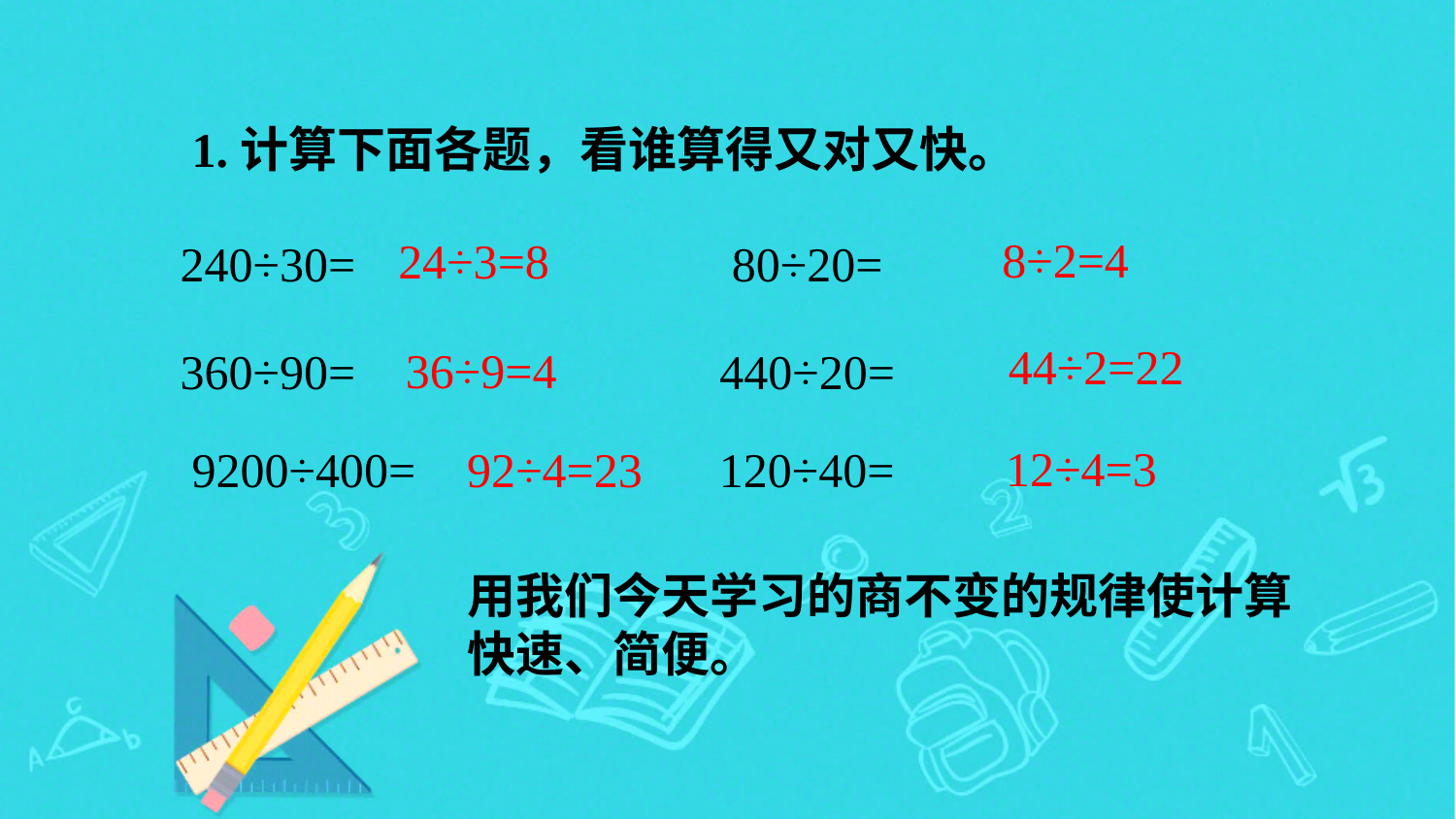

1.计算下面各题，看谁算得又对又快。
8÷2=4
24÷3=8
240÷30=                               80÷20=
44÷2=22
36÷9=4
360÷90=                              440÷20=
12÷4=3
9200÷400=                         120÷40=
92÷4=23
用我们今天学习的商不变的规律使计算快速、简便。